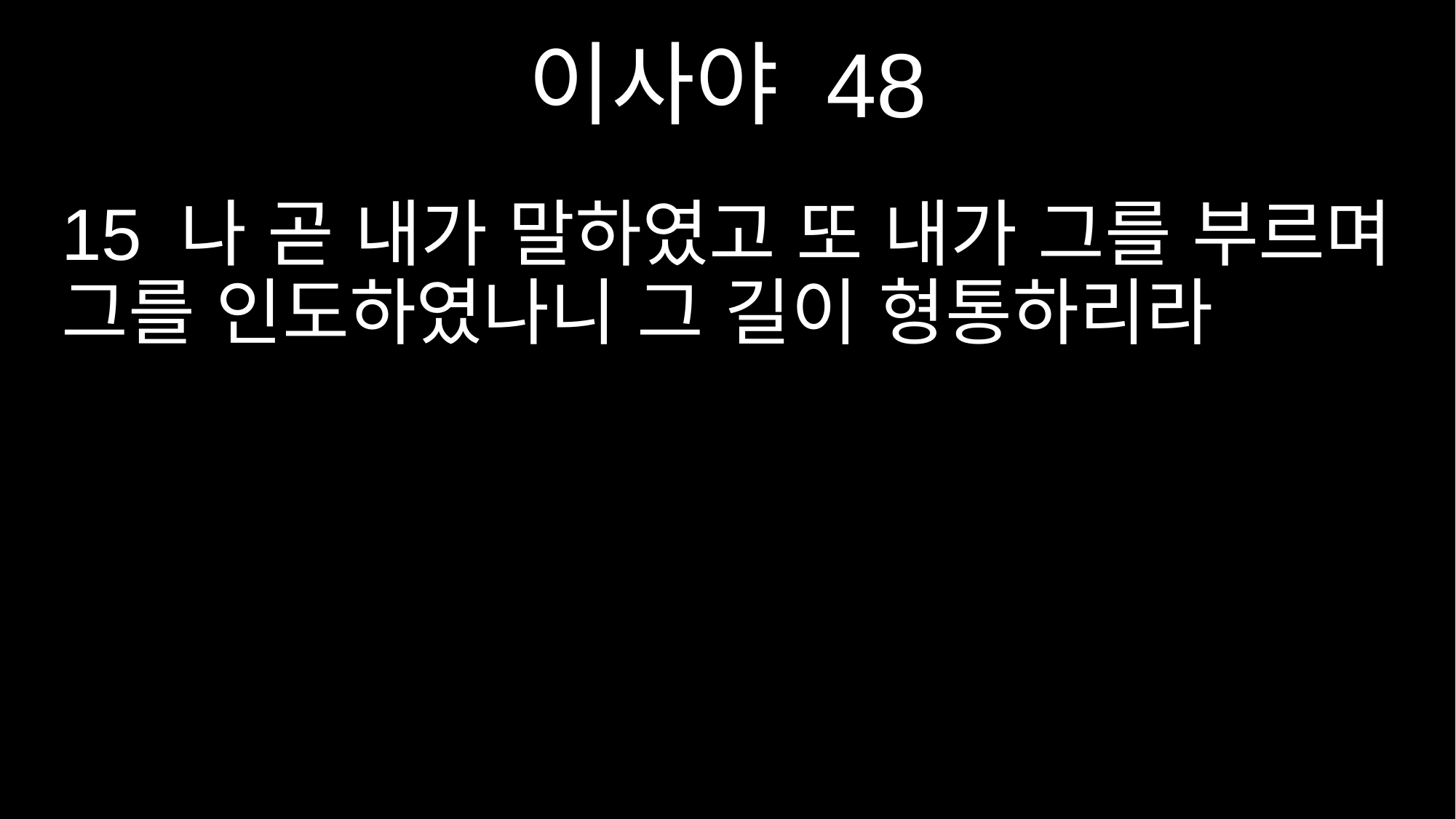

이사야 48
15 나 곧 내가 말하였고 또 내가 그를 부르며 그를 인도하였나니 그 길이 형통하리라